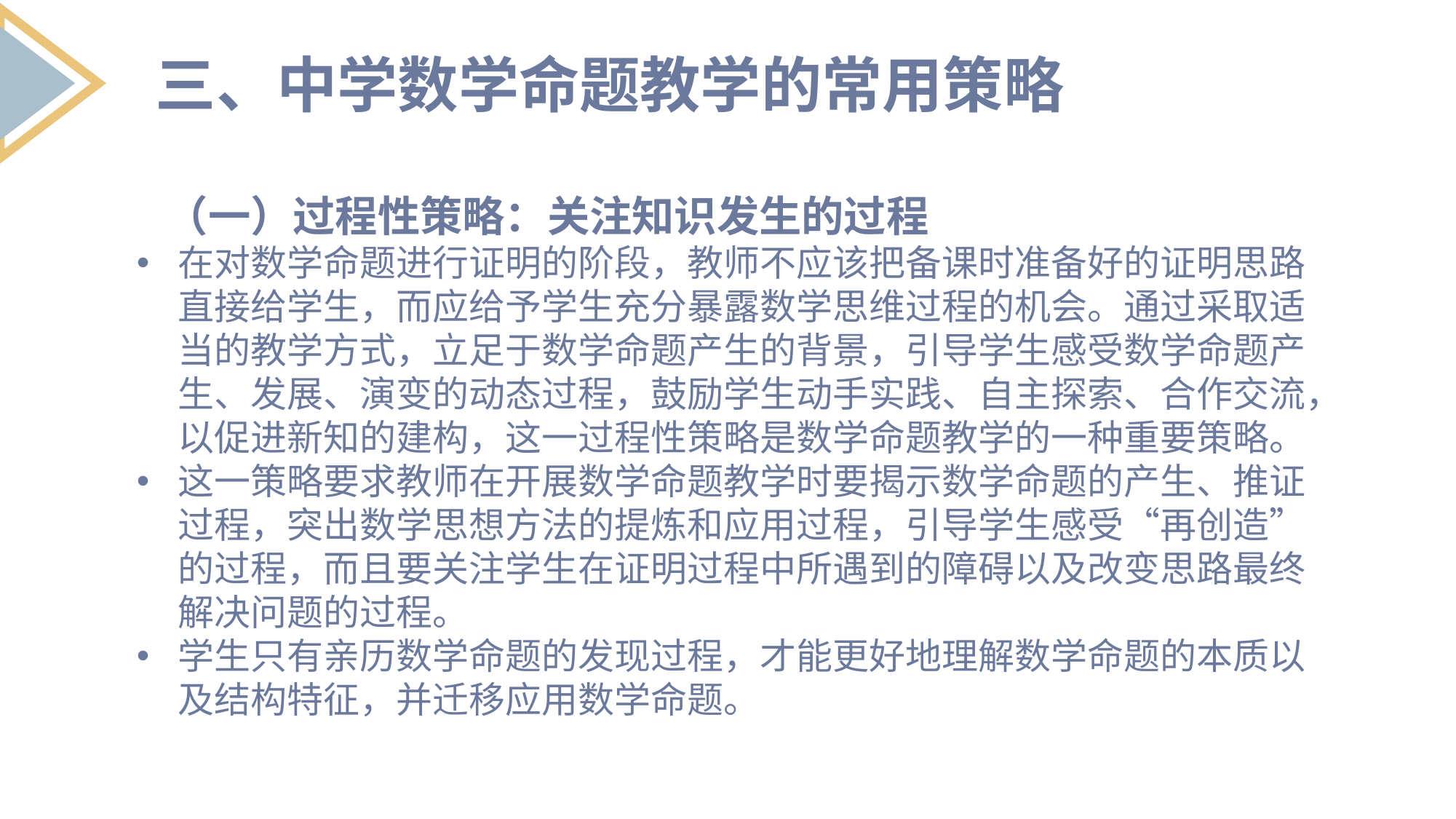

三、中学数学命题教学的常用策略

  （一）过程性策略：关注知识发生的过程
在对数学命题进行证明的阶段，教师不应该把备课时准备好的证明思路直接给学生，而应给予学生充分暴露数学思维过程的机会。通过采取适当的教学方式，立足于数学命题产生的背景，引导学生感受数学命题产生、发展、演变的动态过程，鼓励学生动手实践、自主探索、合作交流，以促进新知的建构，这一过程性策略是数学命题教学的一种重要策略。
这一策略要求教师在开展数学命题教学时要揭示数学命题的产生、推证过程，突出数学思想方法的提炼和应用过程，引导学生感受“再创造”的过程，而且要关注学生在证明过程中所遇到的障碍以及改变思路最终解决问题的过程。
学生只有亲历数学命题的发现过程，才能更好地理解数学命题的本质以及结构特征，并迁移应用数学命题。